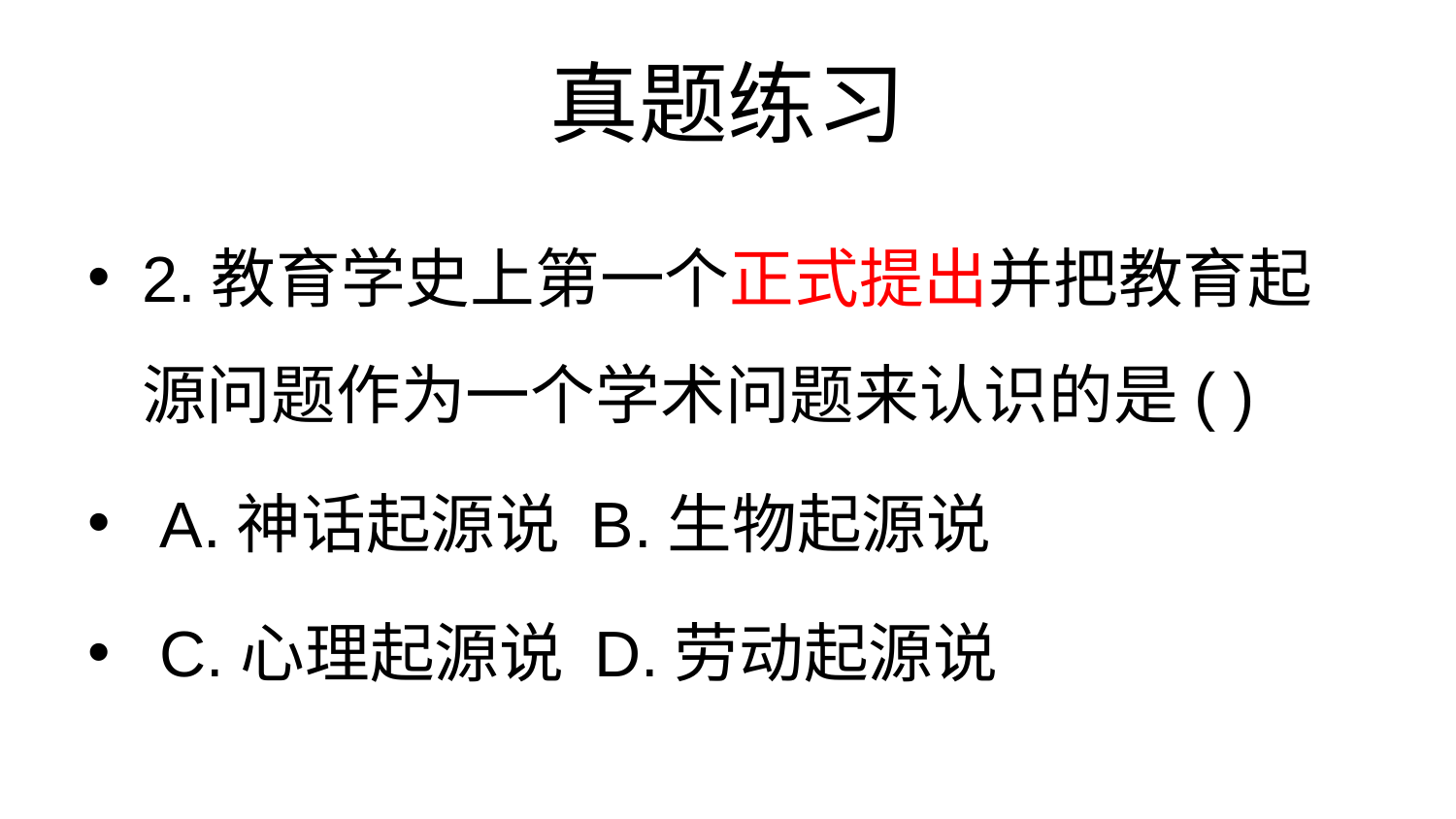

# 真题练习
2.教育学史上第一个正式提出并把教育起源问题作为一个学术问题来认识的是( )
 A.神话起源说 B.生物起源说
 C.心理起源说 D.劳动起源说